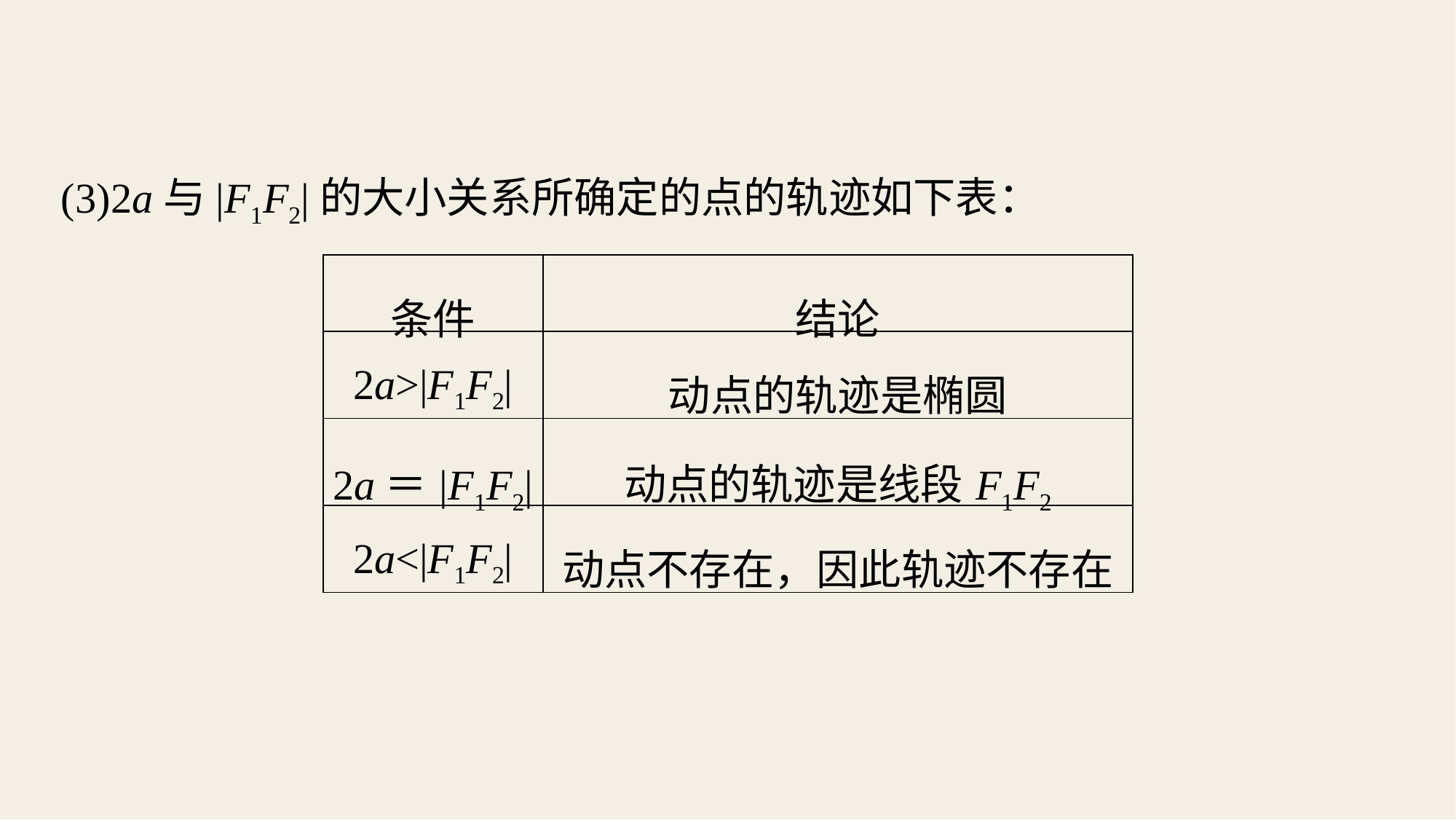

(3)2a与|F1F2|的大小关系所确定的点的轨迹如下表：
| 条件 | 结论 |
| --- | --- |
| 2a>|F1F2| | 动点的轨迹是椭圆 |
| 2a＝|F1F2| | 动点的轨迹是线段F1F2 |
| 2a<|F1F2| | 动点不存在，因此轨迹不存在 |